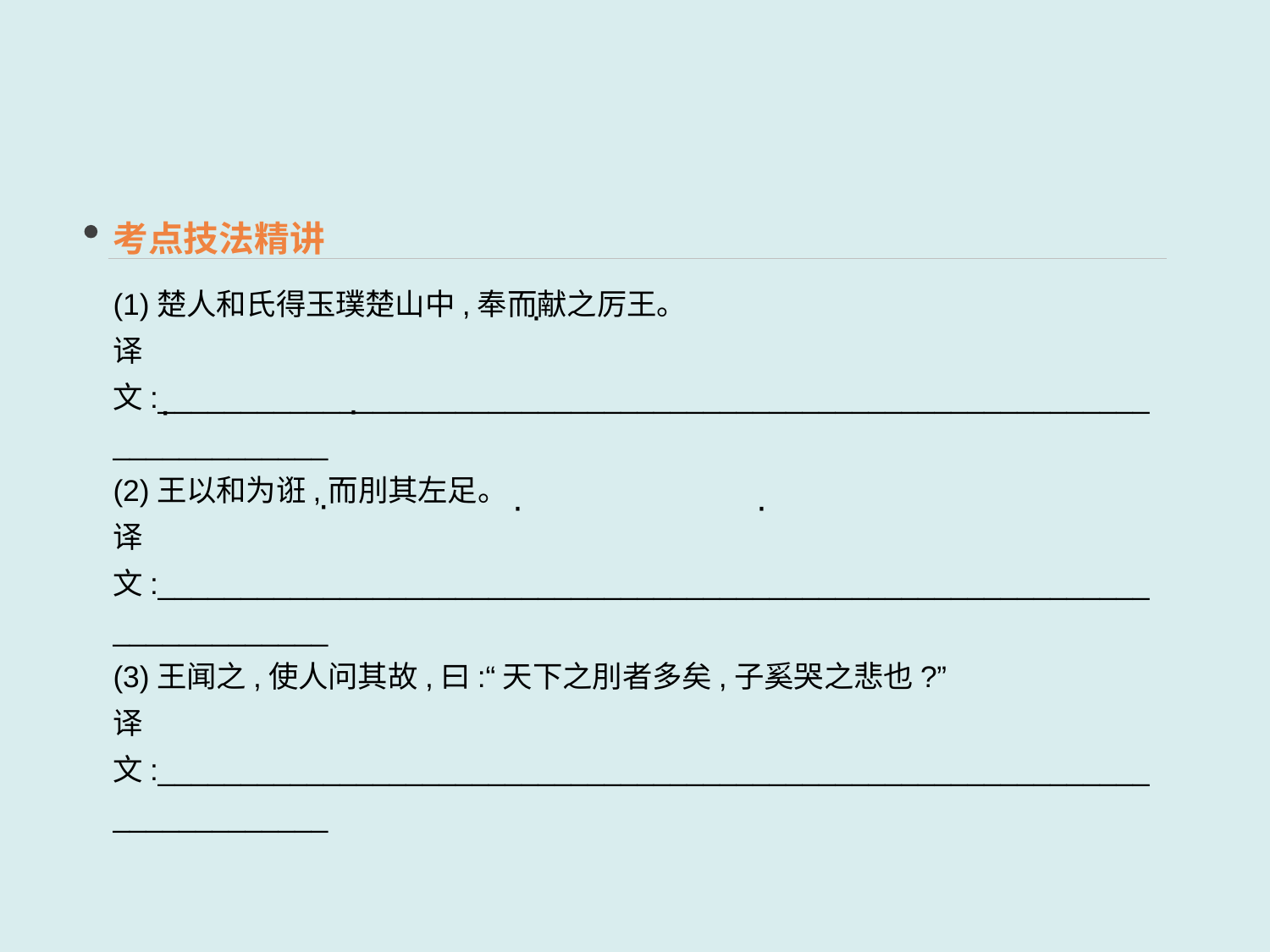

考点技法精讲

(1)楚人和氏得玉璞楚山中,奉而献之厉王。
译文:_________________________________________________________________________
(2)王以和为诳,而刖其左足。
译文:_________________________________________________________________________
(3)王闻之,使人问其故,曰:“天下之刖者多矣,子奚哭之悲也?”
译文:_________________________________________________________________________

·
·
 ·
 ·
·
 ·